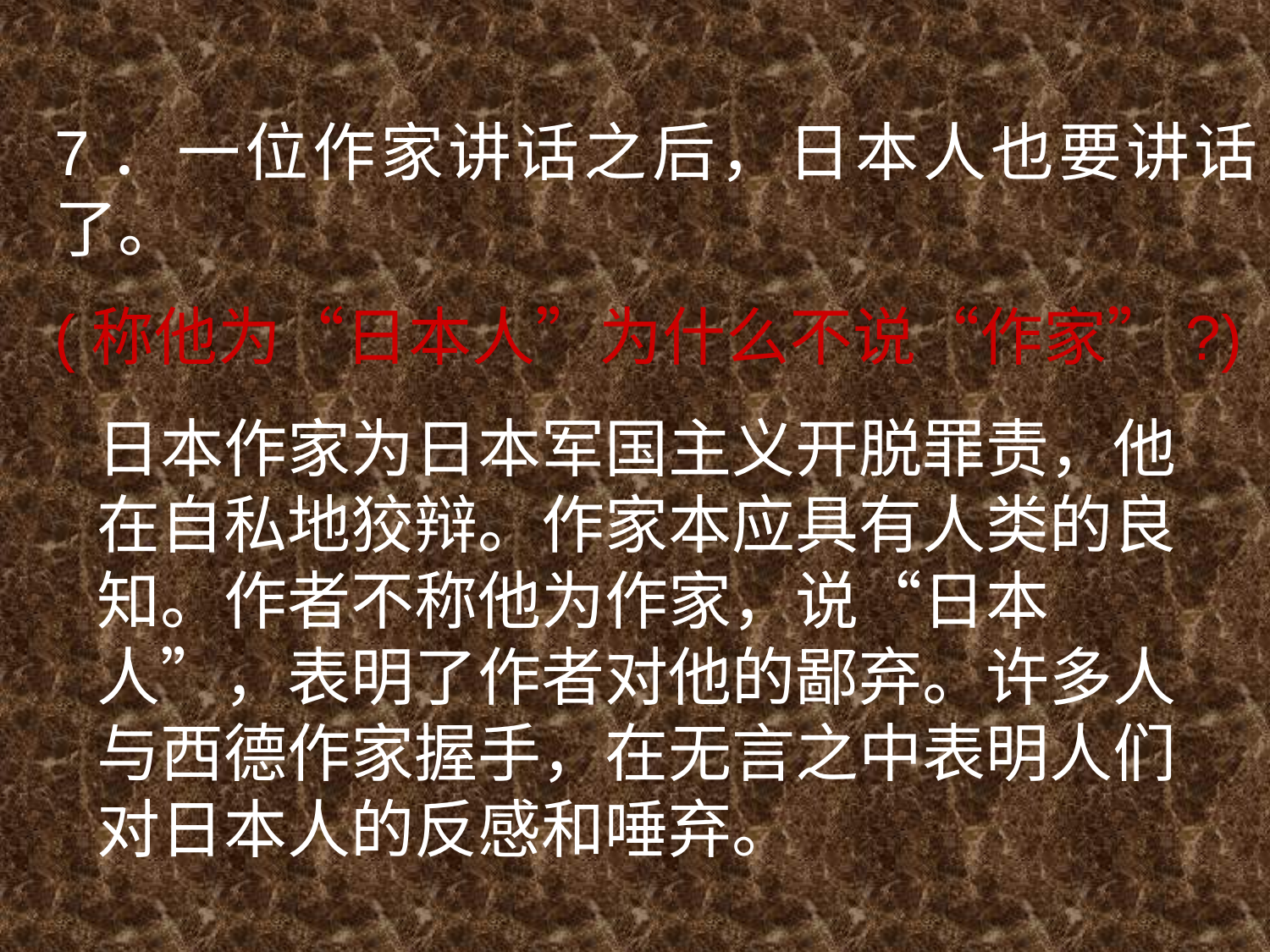

7．一位作家讲话之后，日本人也要讲话了。
(称他为“日本人”为什么不说“作家”?)
日本作家为日本军国主义开脱罪责，他在自私地狡辩。作家本应具有人类的良知。作者不称他为作家，说“日本人”，表明了作者对他的鄙弃。许多人与西德作家握手，在无言之中表明人们对日本人的反感和唾弃。